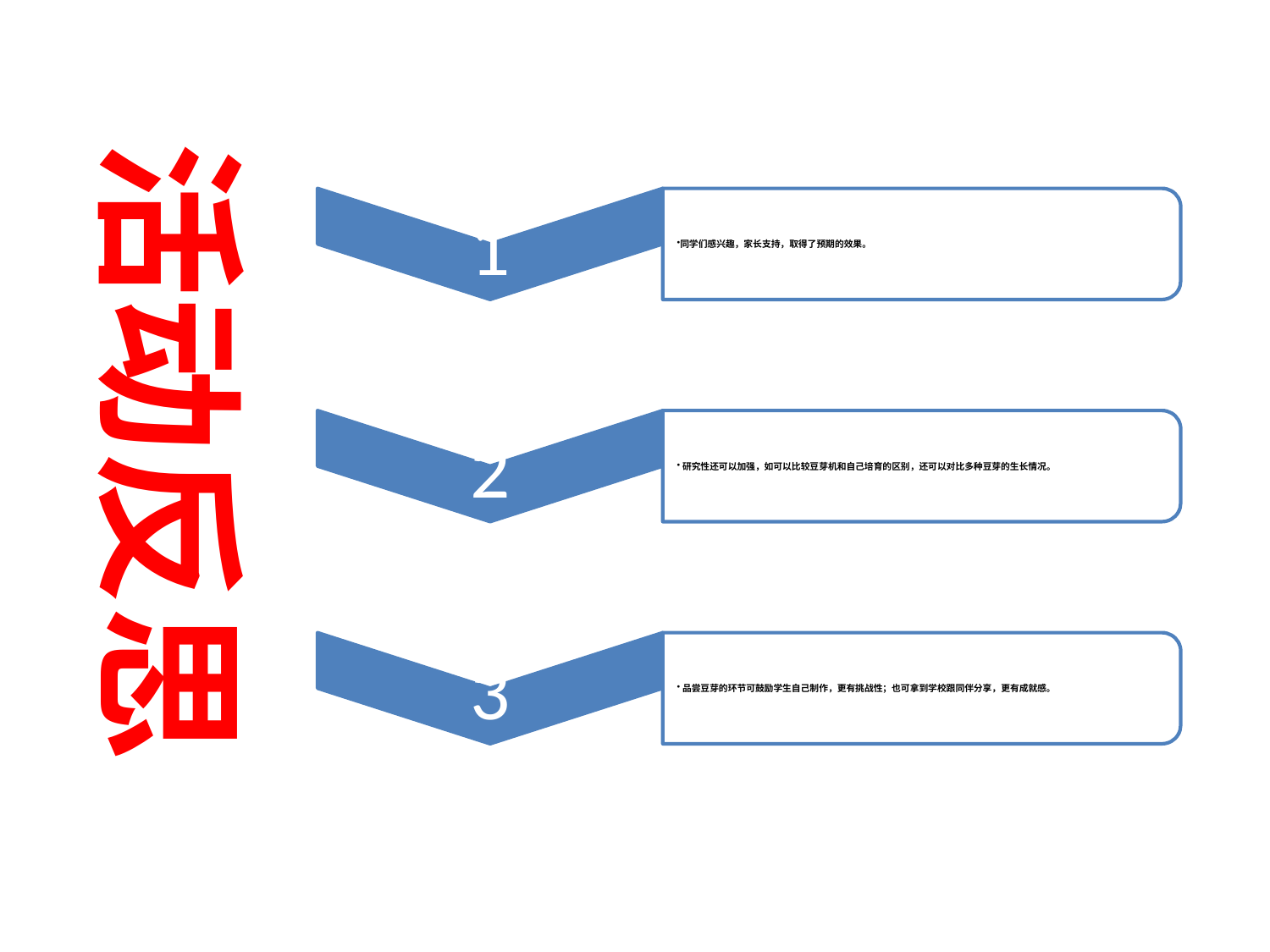

活动反思
1
同学们感兴趣，家长支持，取得了预期的效果。
2
 研究性还可以加强，如可以比较豆芽机和自己培育的区别，还可以对比多种豆芽的生长情况。
3
 品尝豆芽的环节可鼓励学生自己制作，更有挑战性；也可拿到学校跟同伴分享，更有成就感。